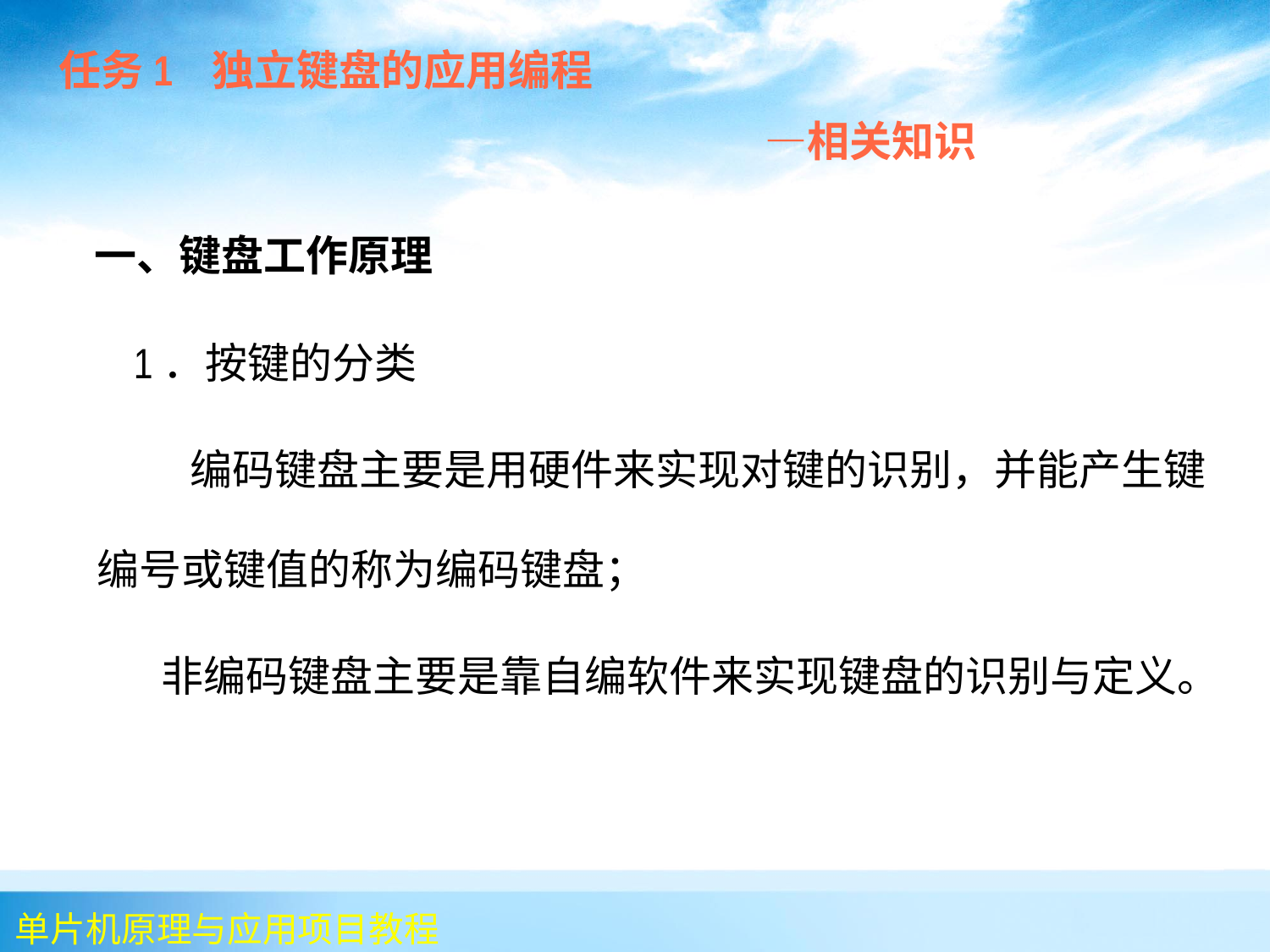

任务1   独立键盘的应用编程
                                                                 —相关知识
   一、键盘工作原理
        1．按键的分类
             编码键盘主要是用硬件来实现对键的识别，并能产生键编号或键值的称为编码键盘；
          非编码键盘主要是靠自编软件来实现键盘的识别与定义。